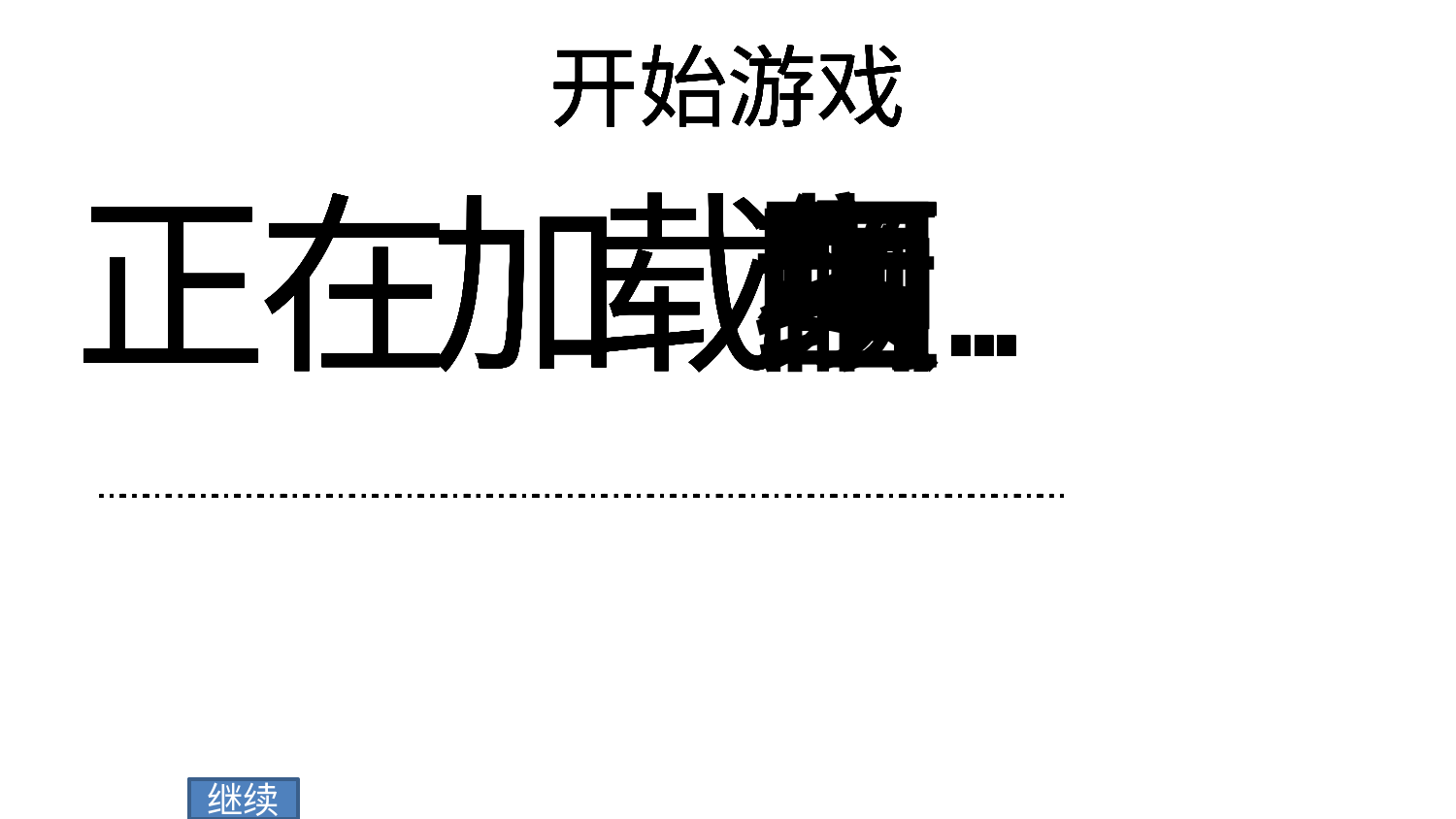

# 开始游戏
开始游戏
开始游戏
开始游戏
开始游戏
开始游戏
开始游戏
正
正
正
正
正
正
正
在
在
在
在
在
在
在
加
加
加
加
加
加
加
载
载
载
载
载
载
载
中
图
组
项
频
音
啊
.
.
.
.
.
.
.
.
.
.
.
.
.
.
.
.
.
.
.
.
.
...
...
...
...
...
...
...
...
...
...
...
...
...
...
...
...
...
...
...
...
...
...
...
...
...
...
...
...
...
...
...
...
...
...
...
...
...
...
...
...
...
...
...
...
...
...
...
...
...
...
...
...
...
...
...
...
...
...
...
...
...
...
...
...
...
...
...
...
...
...
...
...
...
...
...
...
...
...
...
...
...
...
...
...
...
...
...
...
...
...
...
...
...
...
...
...
...
...
...
...
...
...
...
...
...
...
...
...
...
...
...
...
...
...
...
...
...
...
...
...
...
...
...
...
...
...
...
...
...
...
...
...
...
...
...
...
...
...
...
...
...
...
...
...
...
...
...
...
...
...
...
...
...
...
...
...
...
...
...
...
...
...
...
...
...
...
...
...
...
...
...
...
...
...
...
...
...
...
...
...
...
...
...
...
...
...
...
...
...
...
...
...
...
...
...
...
...
...
...
...
...
...
...
...
...
...
...
...
...
...
...
...
...
...
...
...
...
...
...
...
...
...
...
...
...
...
...
...
...
...
...
...
...
...
...
...
...
...
...
...
...
...
...
...
...
...
...
...
...
...
...
...
...
...
...
...
...
...
...
...
...
...
...
...
...
...
...
...
...
...
...
...
...
...
...
...
...
...
...
...
...
...
...
...
...
...
...
...
...
...
...
...
...
...
继续